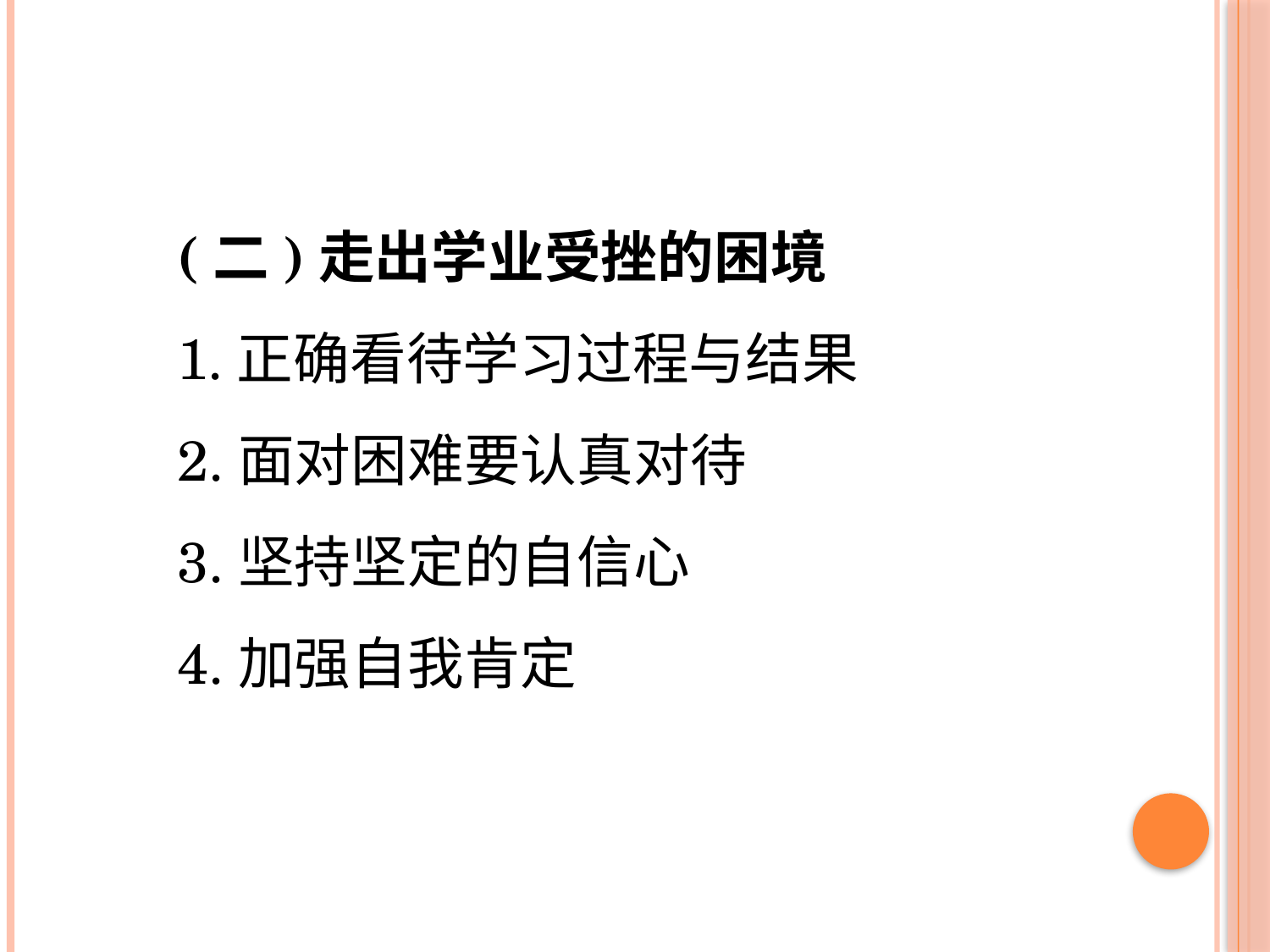

(二)走出学业受挫的困境
1.正确看待学习过程与结果
2.面对困难要认真对待
3.坚持坚定的自信心
4.加强自我肯定